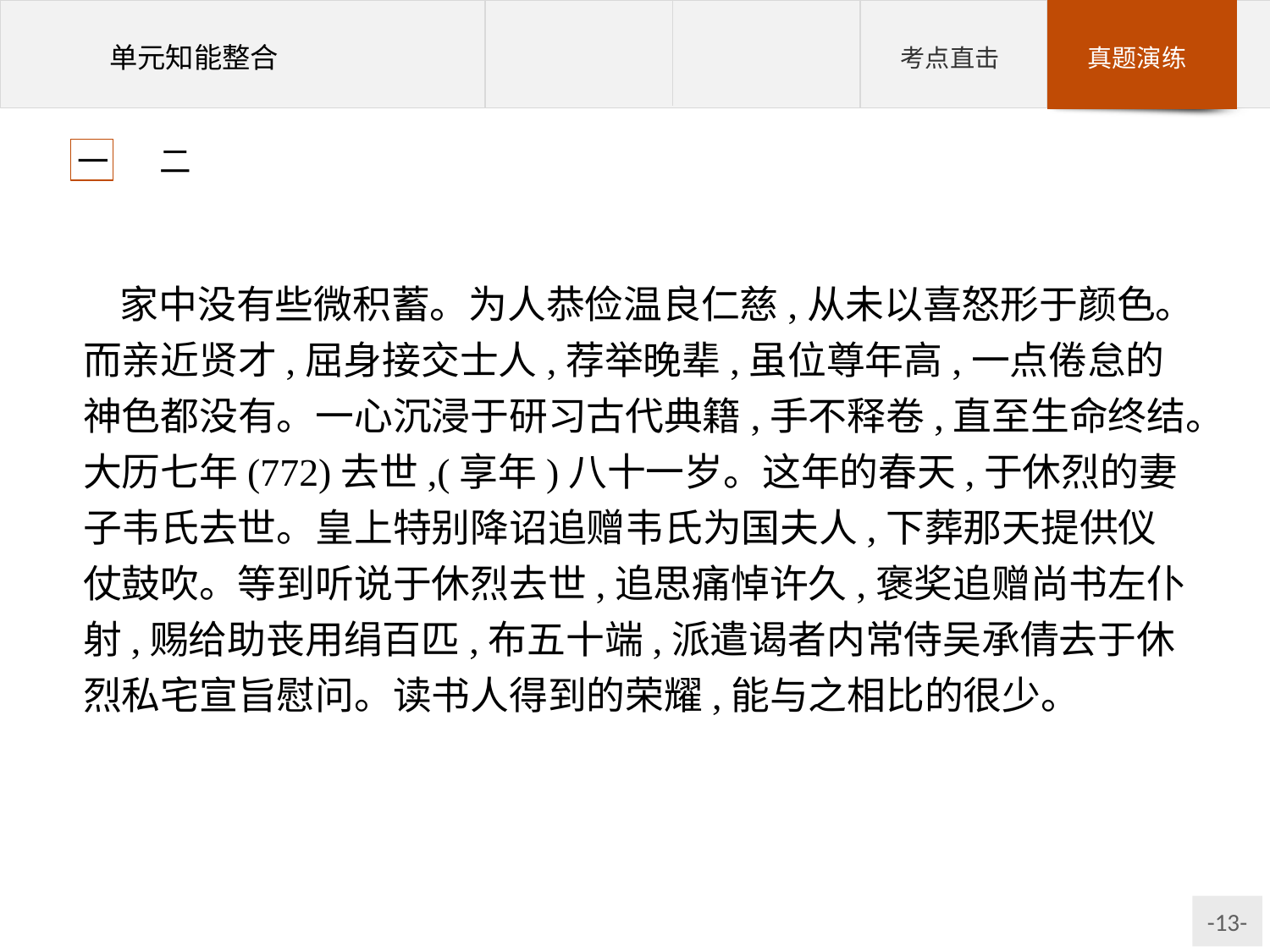

一       二

家中没有些微积蓄。为人恭俭温良仁慈,从未以喜怒形于颜色。而亲近贤才,屈身接交士人,荐举晚辈,虽位尊年高,一点倦怠的神色都没有。一心沉浸于研习古代典籍,手不释卷,直至生命终结。大历七年(772)去世,(享年)八十一岁。这年的春天,于休烈的妻子韦氏去世。皇上特别降诏追赠韦氏为国夫人,下葬那天提供仪仗鼓吹。等到听说于休烈去世,追思痛悼许久,褒奖追赠尚书左仆射,赐给助丧用绢百匹,布五十端,派遣谒者内常侍吴承倩去于休烈私宅宣旨慰问。读书人得到的荣耀,能与之相比的很少。